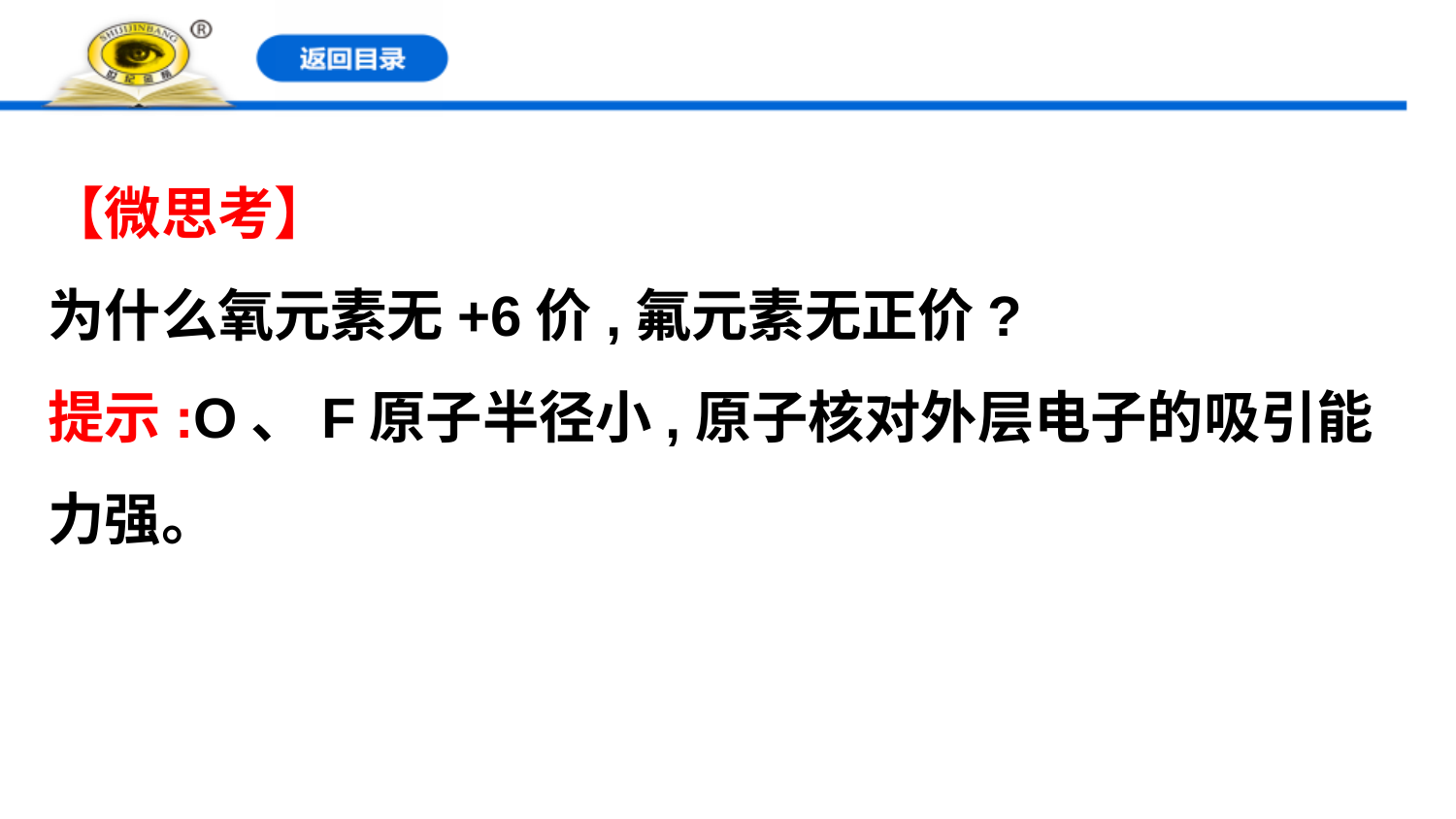

【微思考】
为什么氧元素无+6价,氟元素无正价?
提示:O、F原子半径小,原子核对外层电子的吸引能力强。